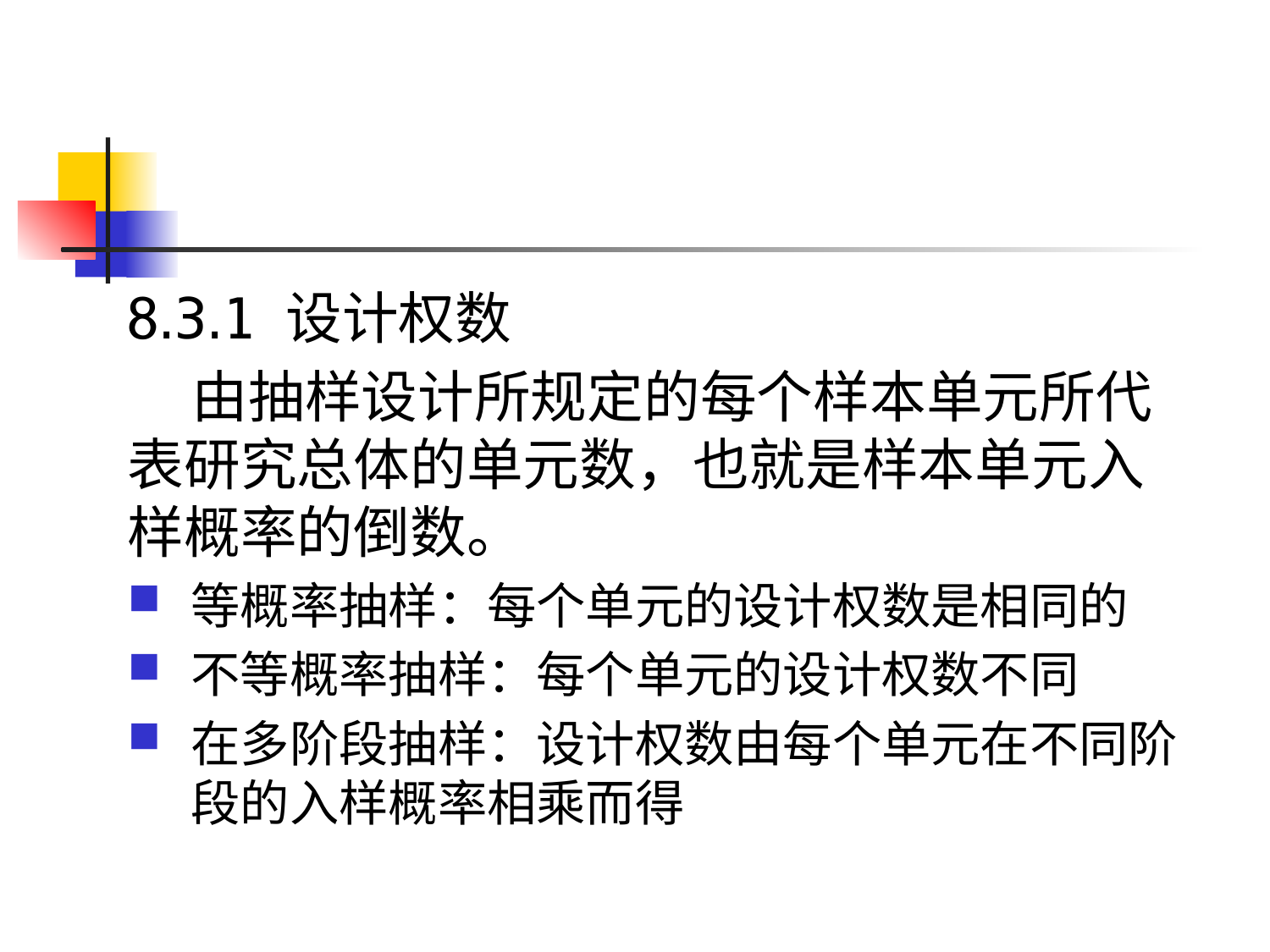

8.3.1 设计权数
    由抽样设计所规定的每个样本单元所代表研究总体的单元数，也就是样本单元入样概率的倒数。
等概率抽样：每个单元的设计权数是相同的
不等概率抽样：每个单元的设计权数不同
在多阶段抽样：设计权数由每个单元在不同阶段的入样概率相乘而得